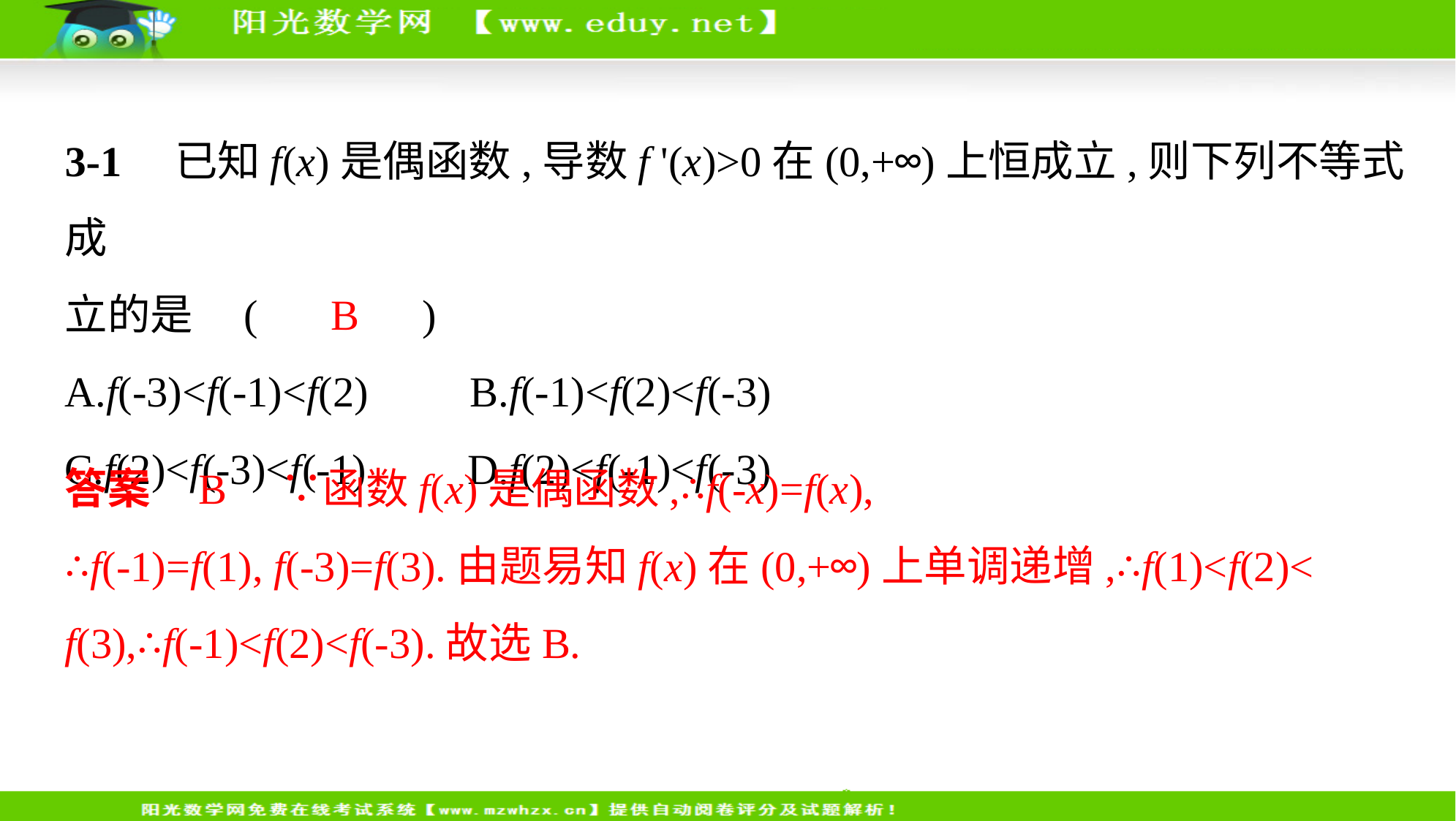

3-1　已知f(x)是偶函数,导数f '(x)>0在(0,+∞)上恒成立,则下列不等式成
立的是 (　 B　)
A.f(-3)<f(-1)<f(2)　    B.f(-1)<f(2)<f(-3)
C.f(2)<f(-3)<f(-1)　    D.f(2)<f(-1)<f(-3)

答案    B　∵函数f(x)是偶函数,∴f(-x)=f(x),
∴f(-1)=f(1), f(-3)=f(3).由题易知f(x)在(0,+∞)上单调递增,∴f(1)<f(2)<
f(3),∴f(-1)<f(2)<f(-3).故选B.